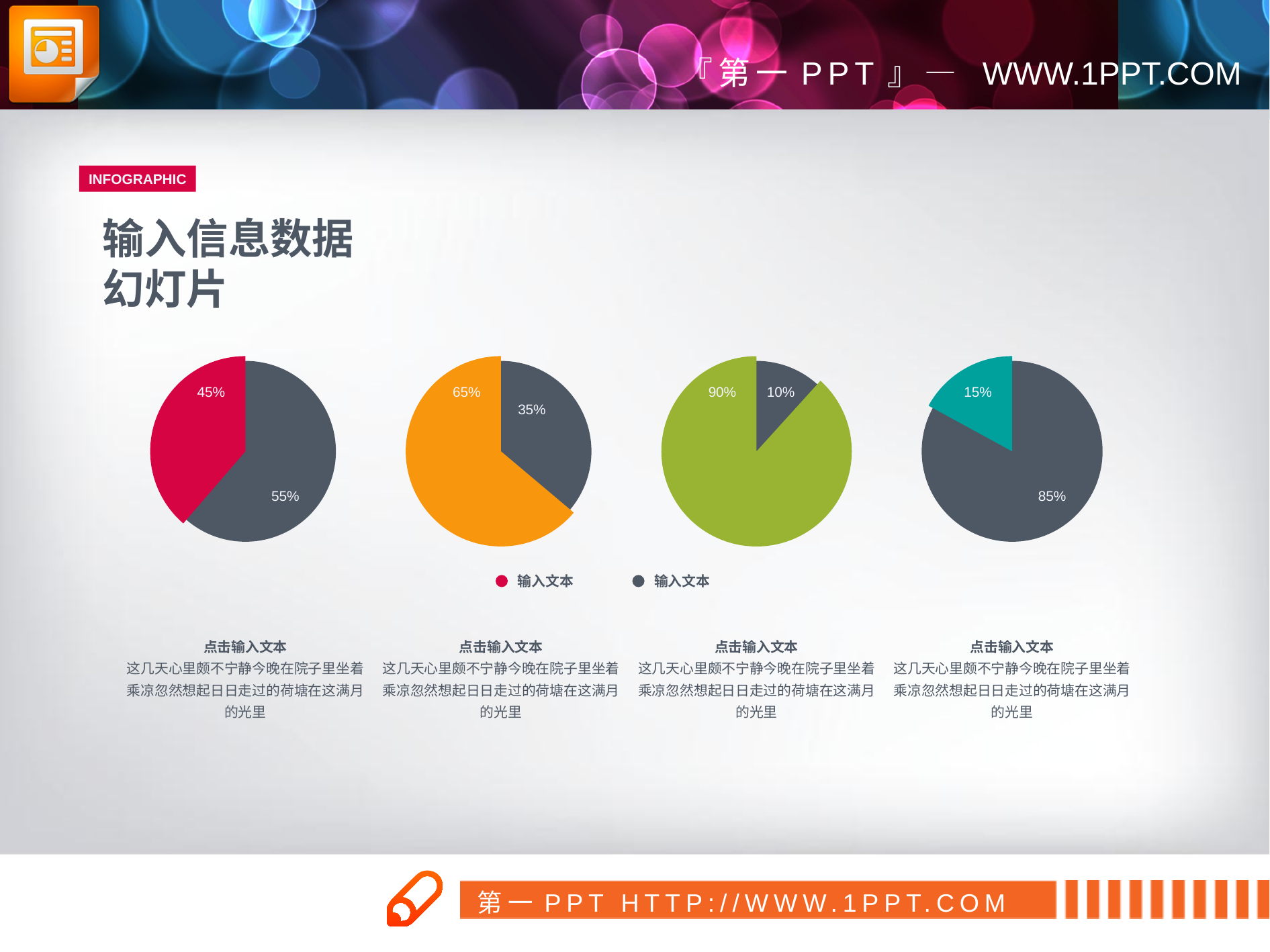

INFOGRAPHIC
输入信息数据
幻灯片

45%
65%
90%
10%
15%
35%
55%
85%
输入文本
输入文本

点击输入文本
这几天心里颇不宁静今晚在院子里坐着乘凉忽然想起日日走过的荷塘在这满月的光里
点击输入文本
这几天心里颇不宁静今晚在院子里坐着乘凉忽然想起日日走过的荷塘在这满月的光里
点击输入文本
这几天心里颇不宁静今晚在院子里坐着乘凉忽然想起日日走过的荷塘在这满月的光里
点击输入文本
这几天心里颇不宁静今晚在院子里坐着乘凉忽然想起日日走过的荷塘在这满月的光里